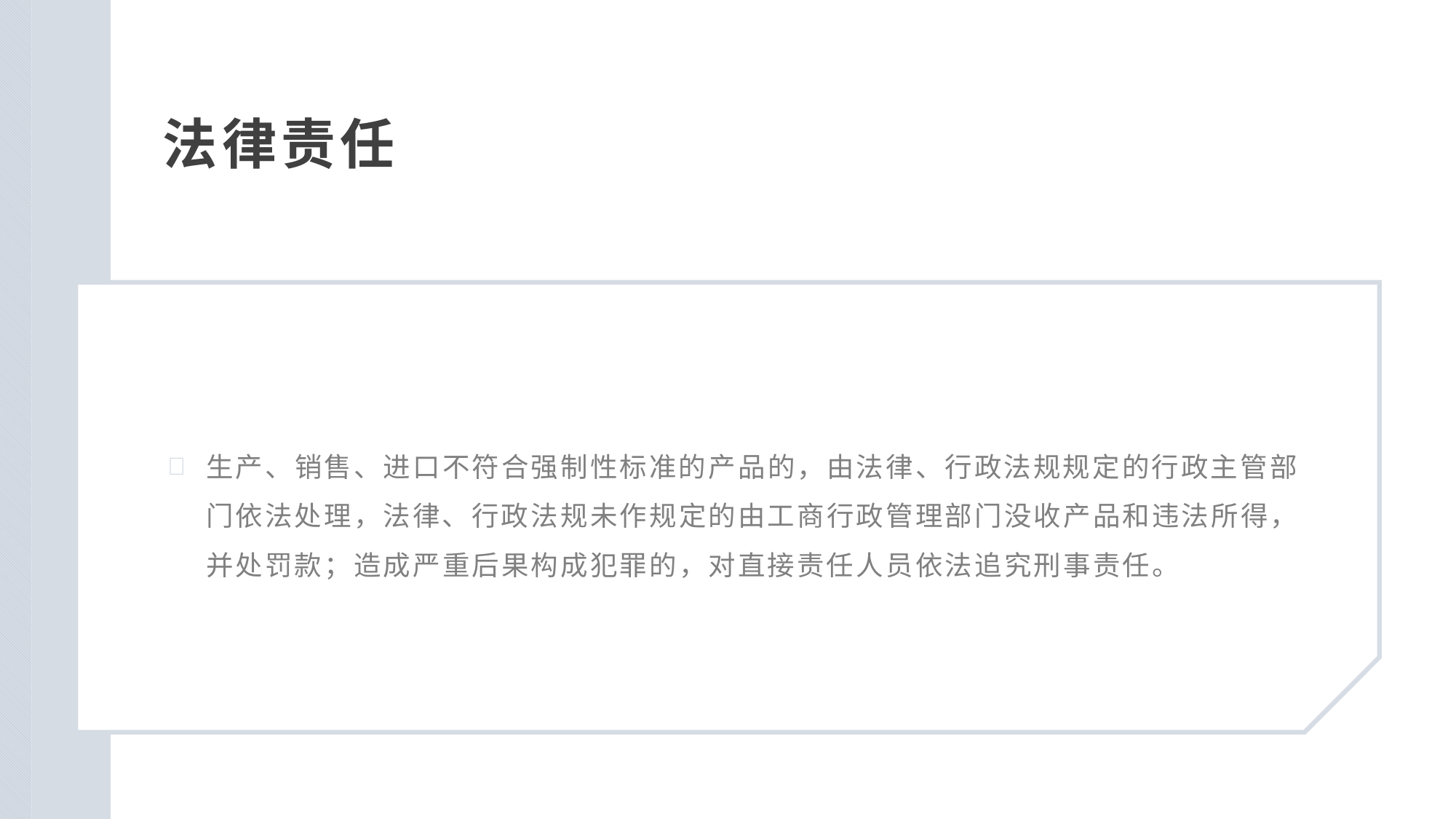

法律责任
生产、销售、进口不符合强制性标准的产品的，由法律、行政法规规定的行政主管部门依法处理，法律、行政法规未作规定的由工商行政管理部门没收产品和违法所得，并处罚款；造成严重后果构成犯罪的，对直接责任人员依法追究刑事责任。